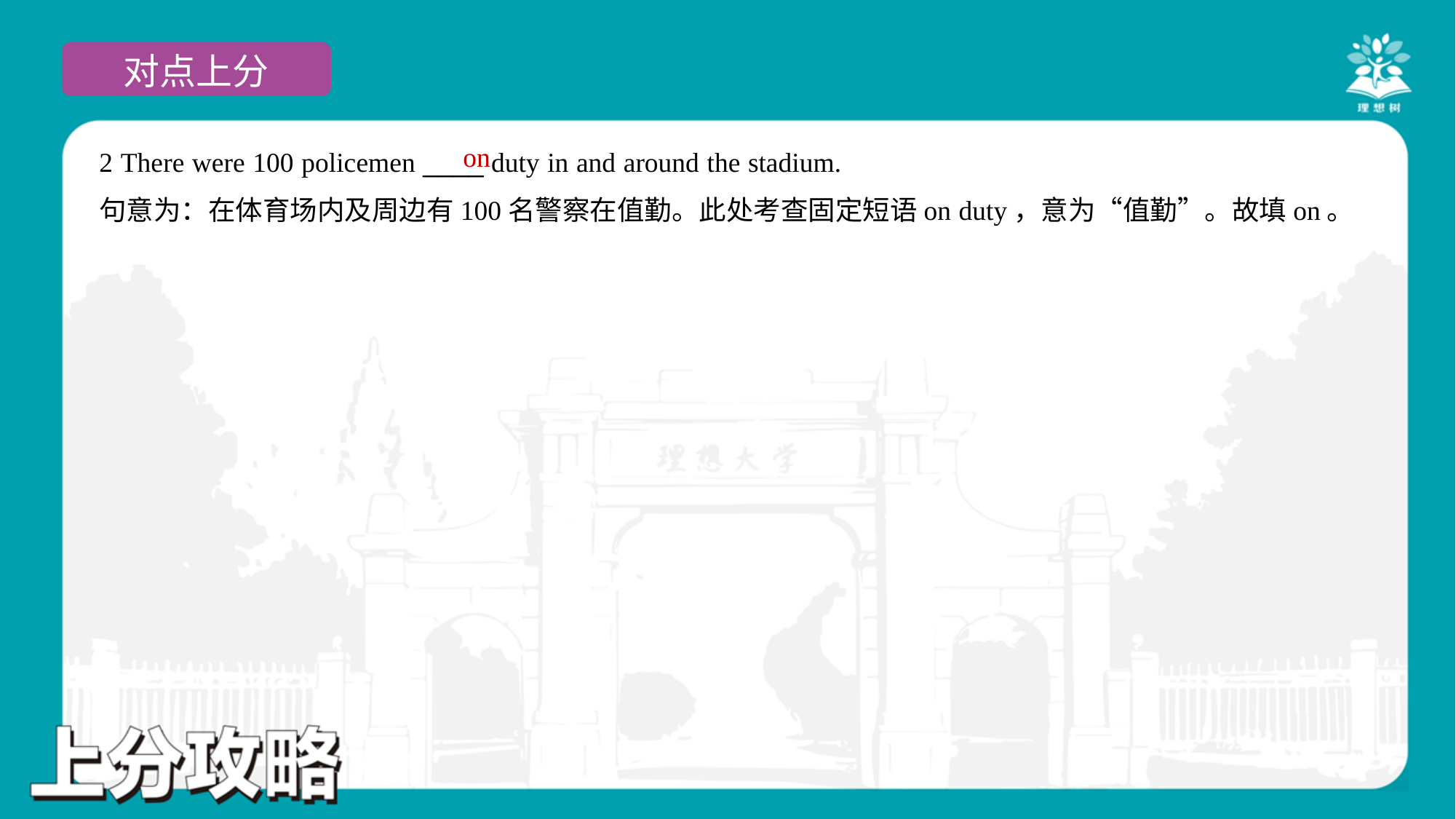

on
2 There were 100 policemen ____ duty in and around the stadium.
句意为：在体育场内及周边有100名警察在值勤。此处考查固定短语on duty，意为“值勤”。故填on。